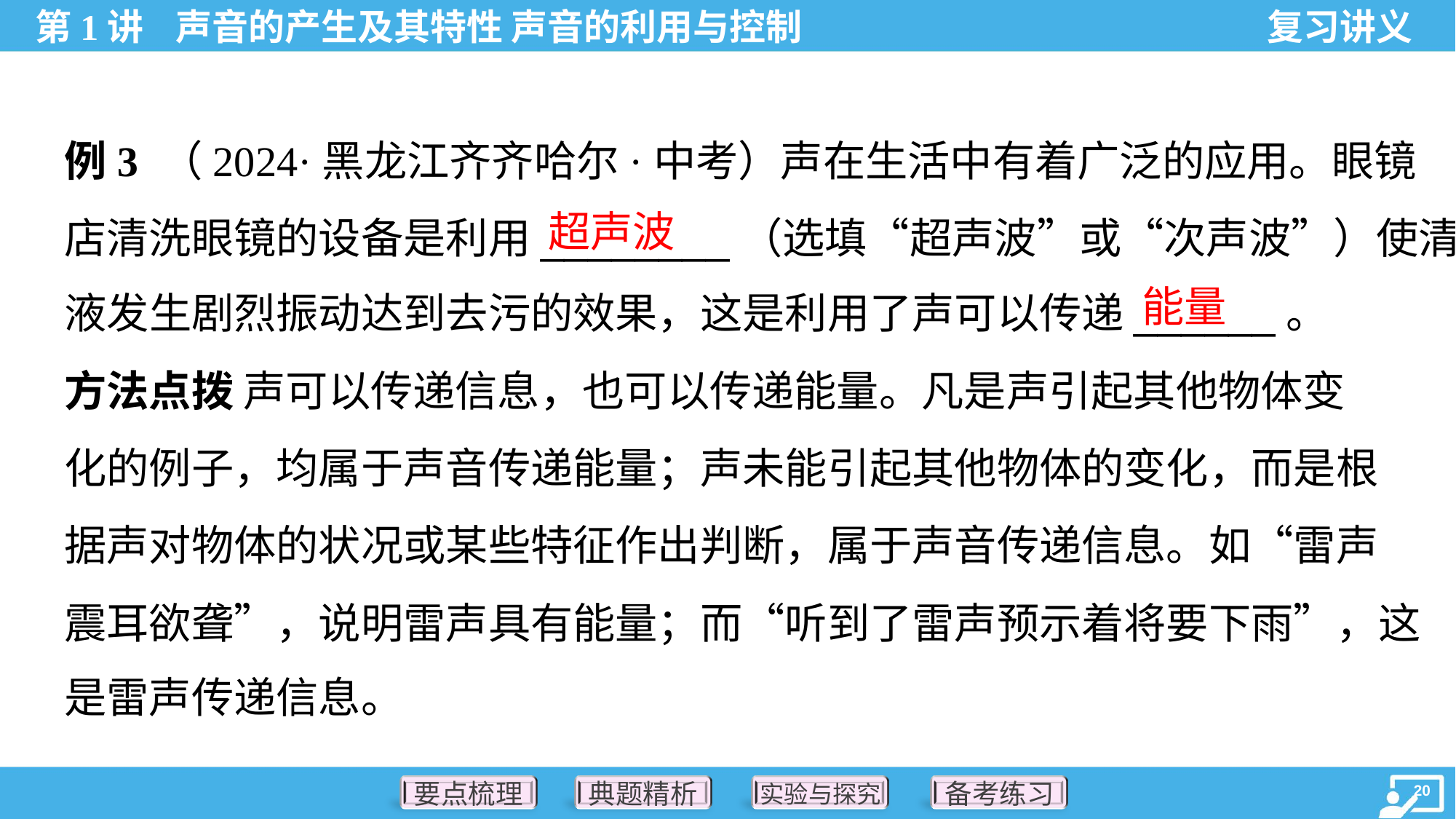

例3 （2024·黑龙江齐齐哈尔·中考）声在生活中有着广泛的应用。眼镜
店清洗眼镜的设备是利用________（选填“超声波”或“次声波”）使清洗
液发生剧烈振动达到去污的效果，这是利用了声可以传递______。
超声波
能量
方法点拨 声可以传递信息，也可以传递能量。凡是声引起其他物体变
化的例子，均属于声音传递能量；声未能引起其他物体的变化，而是根
据声对物体的状况或某些特征作出判断，属于声音传递信息。如“雷声
震耳欲聋”，说明雷声具有能量；而“听到了雷声预示着将要下雨”，这
是雷声传递信息。